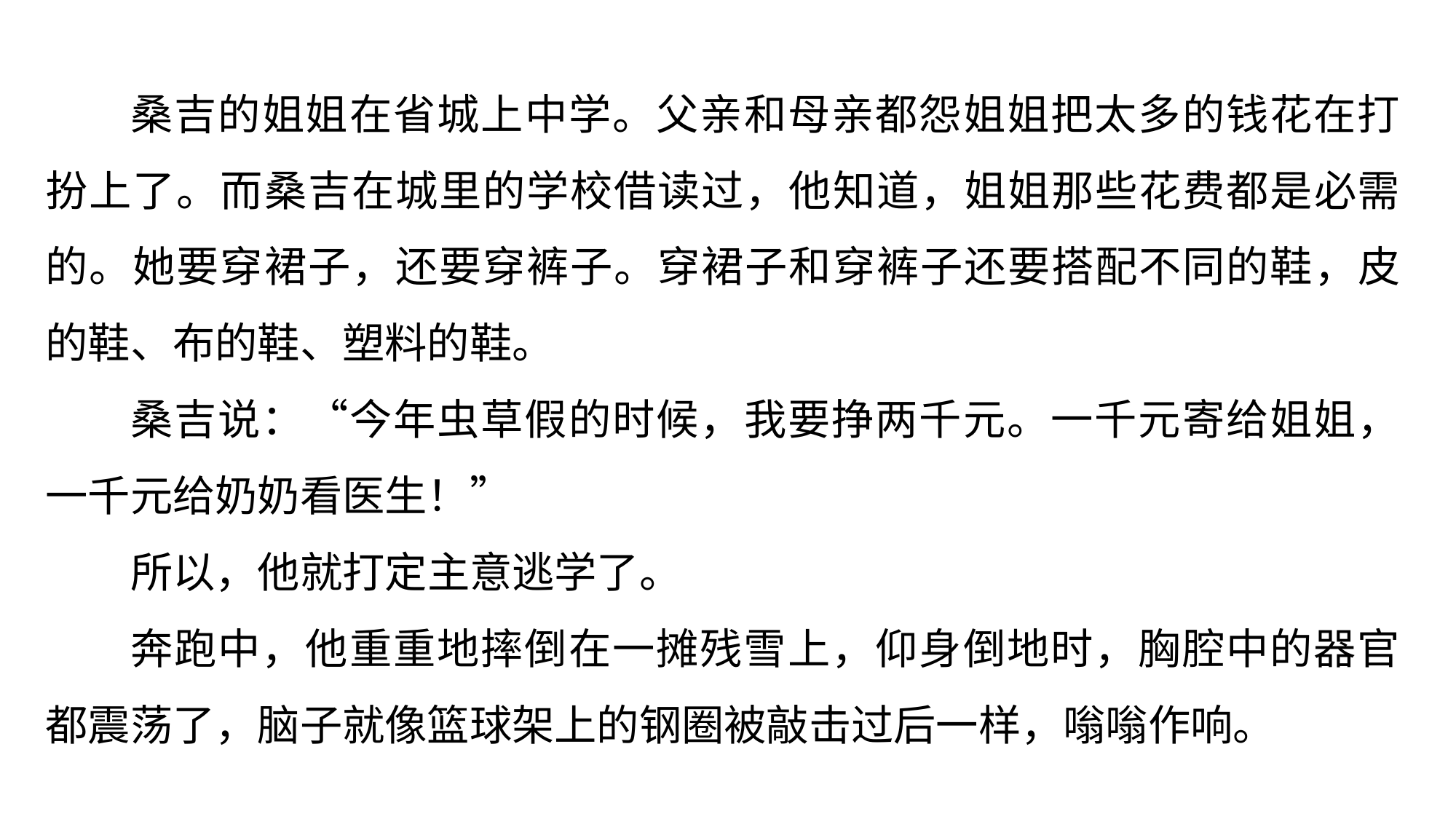

桑吉的姐姐在省城上中学。父亲和母亲都怨姐姐把太多的钱花在打扮上了。而桑吉在城里的学校借读过，他知道，姐姐那些花费都是必需的。她要穿裙子，还要穿裤子。穿裙子和穿裤子还要搭配不同的鞋，皮的鞋、布的鞋、塑料的鞋。
桑吉说：“今年虫草假的时候，我要挣两千元。一千元寄给姐姐，一千元给奶奶看医生！”
所以，他就打定主意逃学了。
奔跑中，他重重地摔倒在一摊残雪上，仰身倒地时，胸腔中的器官都震荡了，脑子就像篮球架上的钢圈被敲击过后一样，嗡嗡作响。